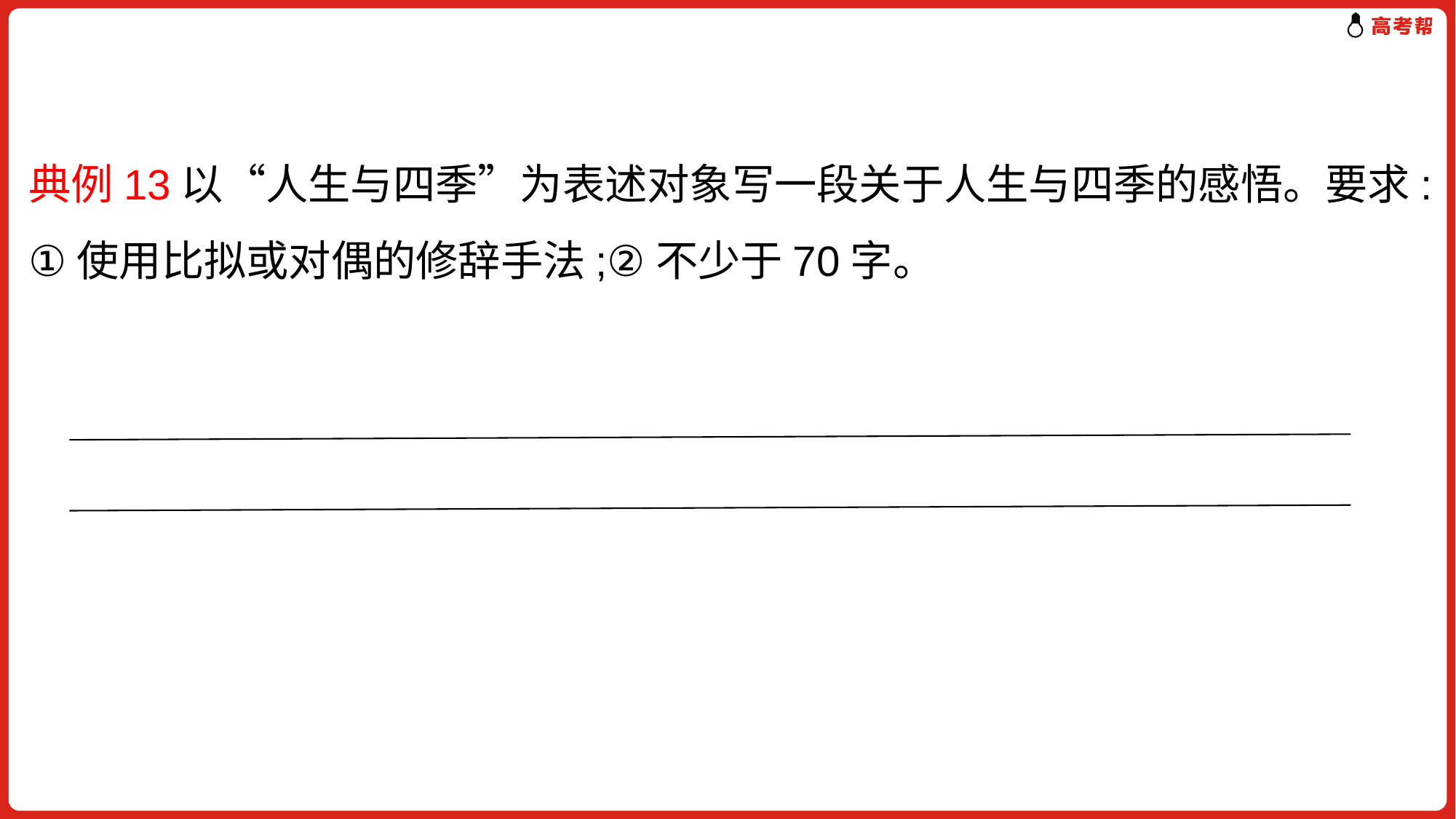

典例13以“人生与四季”为表述对象写一段关于人生与四季的感悟。要求:①使用比拟或对偶的修辞手法;②不少于70字。